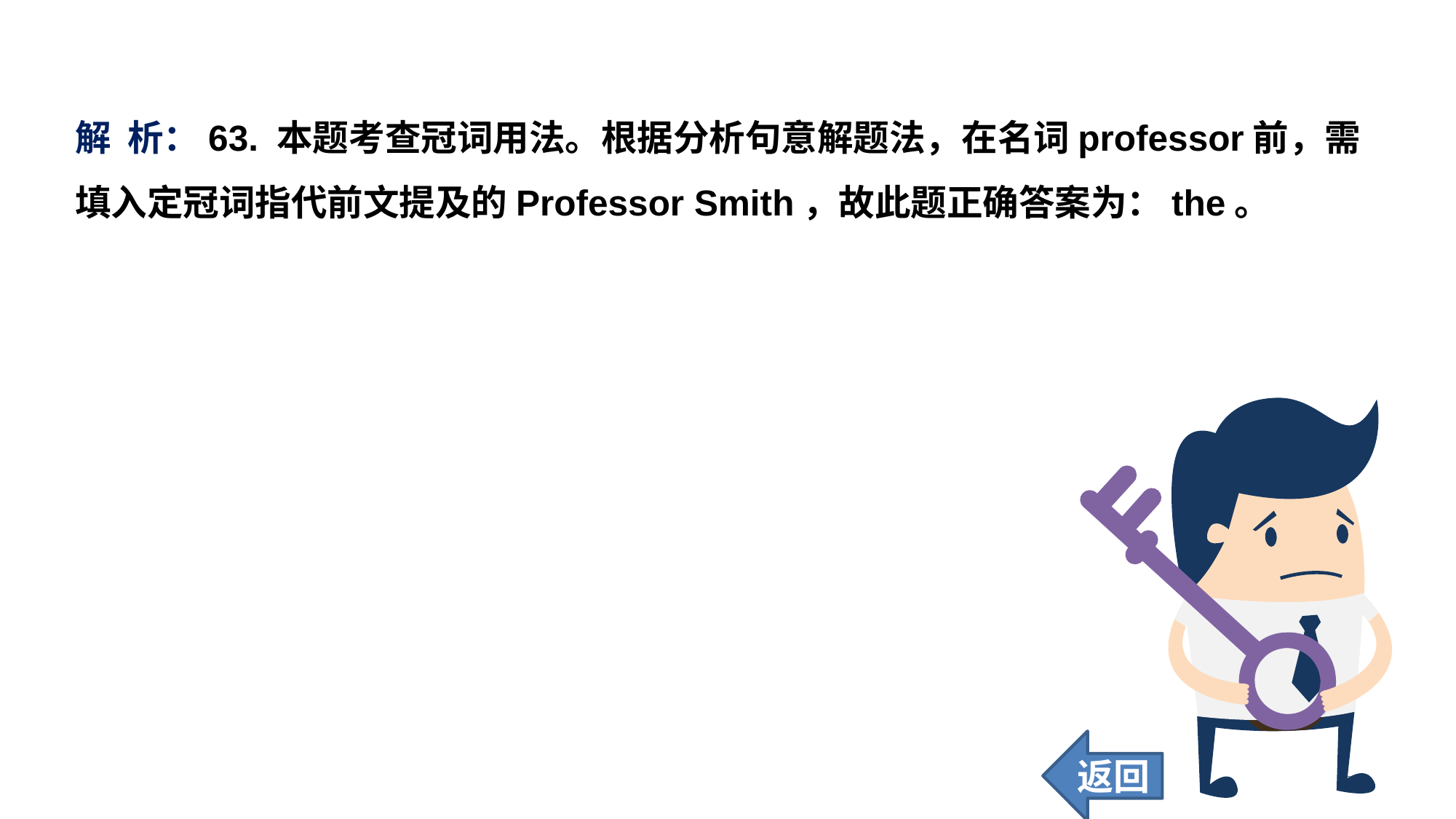

解  析：63. 本题考查冠词用法。根据分析句意解题法，在名词professor前，需填入定冠词指代前文提及的Professor Smith，故此题正确答案为：the。

返回
276